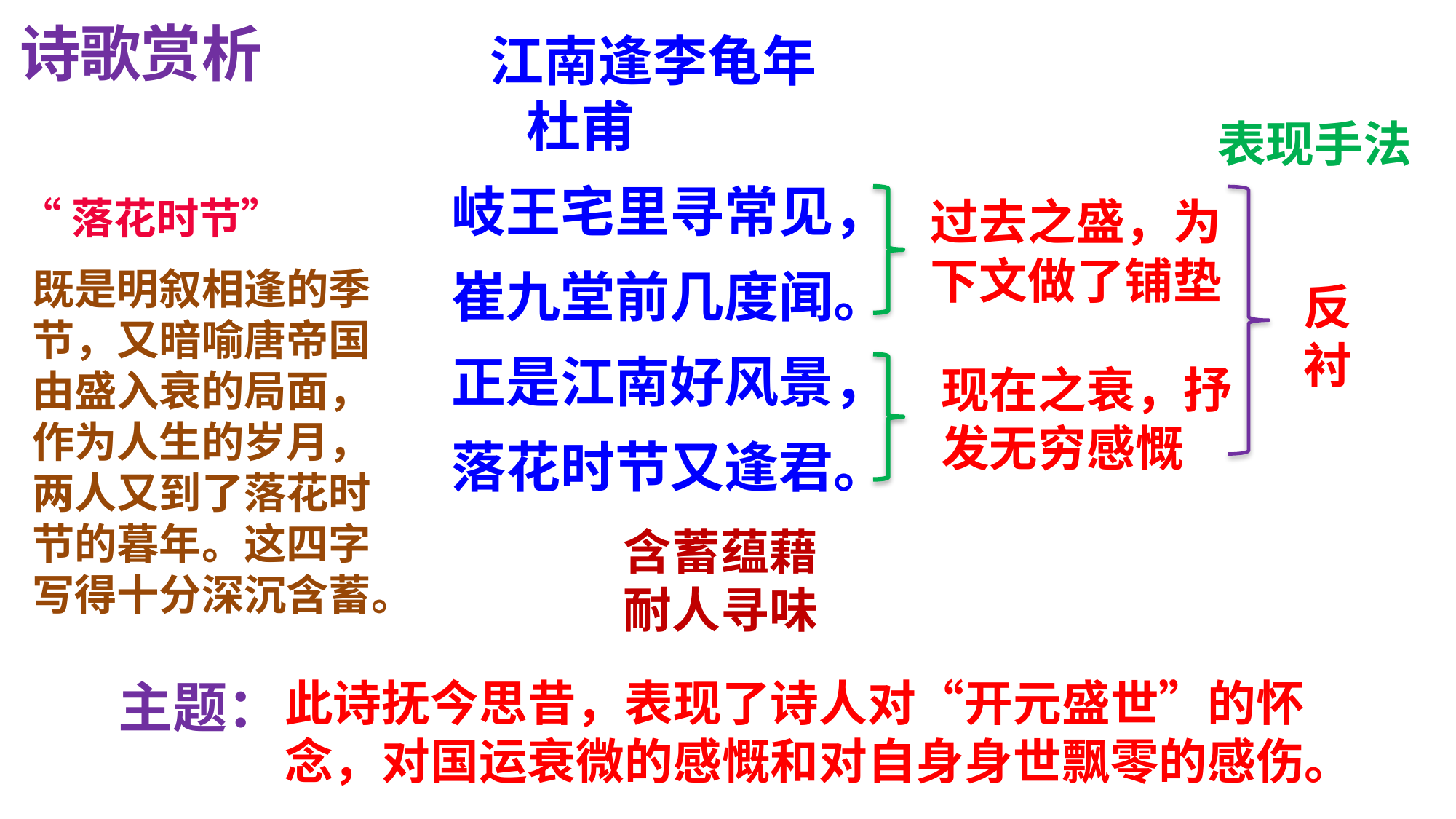

诗歌赏析
  江南逢李龟年
     杜甫
岐王宅里寻常见，
崔九堂前几度闻。
正是江南好风景，
落花时节又逢君。
表现手法
“落花时节”

过去之盛，为下文做了铺垫

既是明叙相逢的季节，又暗喻唐帝国由盛入衰的局面，作为人生的岁月，两人又到了落花时节的暮年。这四字写得十分深沉含蓄。
反
衬

现在之衰，抒发无穷感慨
含蓄蕴藉
耐人寻味
主题：
此诗抚今思昔，表现了诗人对“开元盛世”的怀念，对国运衰微的感慨和对自身身世飘零的感伤。
含蓄蕴藉和耐人寻味：《观沧海》《荷叶母亲》《咏雪》《猫》《狼》《赫尔墨斯和雕像者》《蚊子和狮子》《江南逢李龟年》《夜雨寄北》《逢入京使》《泊秦淮》《贾生》《约客》《台阶》《陋室铭》《紫藤萝瀑布》《未选择的路》《己亥杂诗》《太空一日》《赤壁》《临洞庭湖赠张丞相》《渡荆门送别》《密州出猎》《送孟浩然之广陵》《湖心亭看雪》 《爬天都峰》《题西林壁》《匆匆》《羚羊木雕》《江南春》《出塞》《赠花卿》《永遇乐·京口北固亭怀古》 杜甫《月夜》《感激》《书法家》《阿房宫赋》